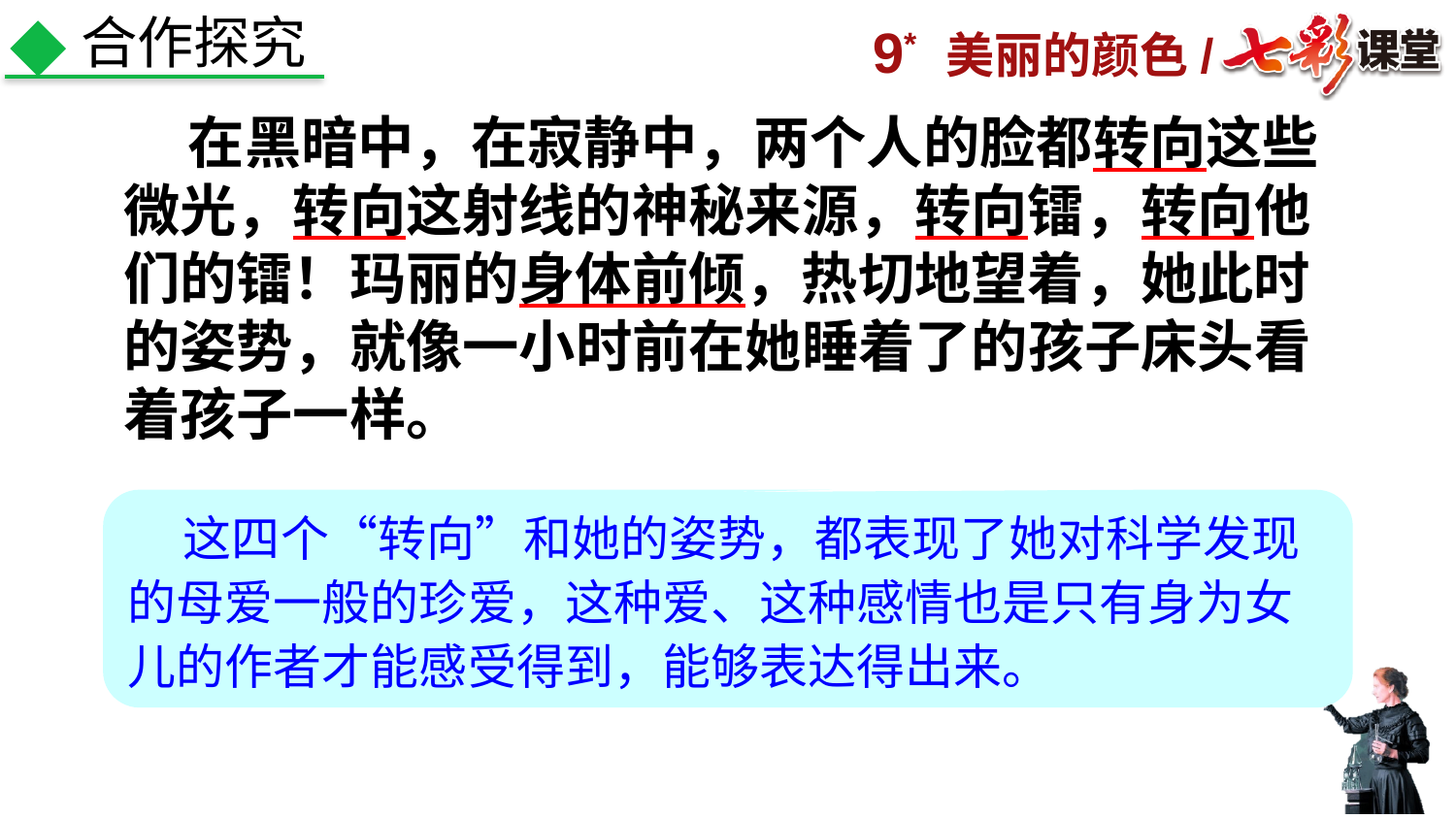

合作探究

    在黑暗中，在寂静中，两个人的脸都转向这些微光，转向这射线的神秘来源，转向镭，转向他们的镭！玛丽的身体前倾，热切地望着，她此时的姿势，就像一小时前在她睡着了的孩子床头看着孩子一样。
    这四个“转向”和她的姿势，都表现了她对科学发现的母爱一般的珍爱，这种爱、这种感情也是只有身为女儿的作者才能感受得到，能够表达得出来。